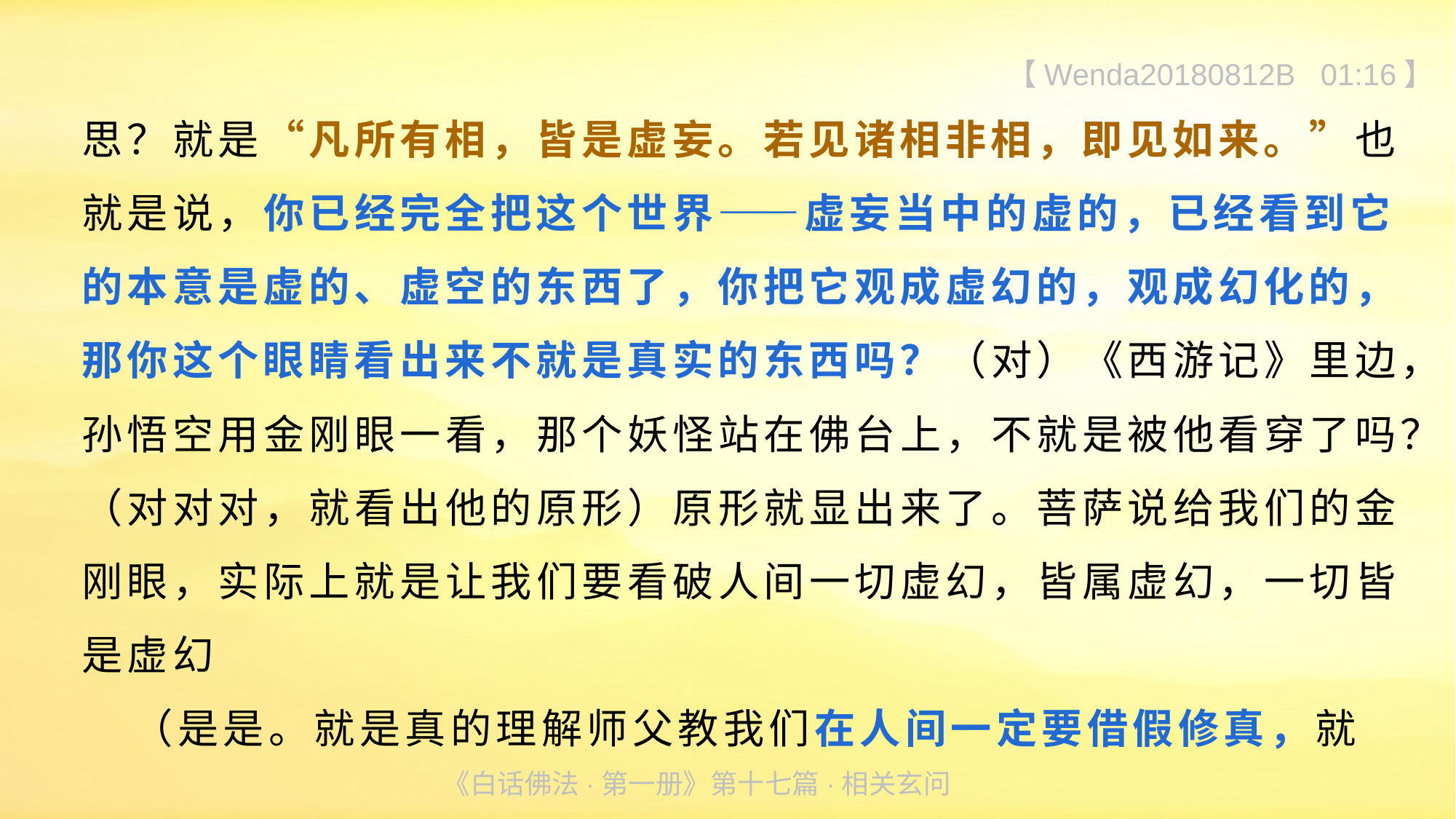

【Wenda20180812B   01:16】
思？就是“凡所有相，皆是虚妄。若见诸相非相，即见如来。”也就是说，你已经完全把这个世界——虚妄当中的虚的，已经看到它的本意是虚的、虚空的东西了，你把它观成虚幻的，观成幻化的，那你这个眼睛看出来不就是真实的东西吗？（对）《西游记》里边，孙悟空用金刚眼一看，那个妖怪站在佛台上，不就是被他看穿了吗？（对对对，就看出他的原形）原形就显出来了。菩萨说给我们的金刚眼，实际上就是让我们要看破人间一切虚幻，皆属虚幻，一切皆是虚幻
   （是是。就是真的理解师父教我们在人间一定要借假修真，就
《白话佛法·第一册》第十七篇·相关玄问